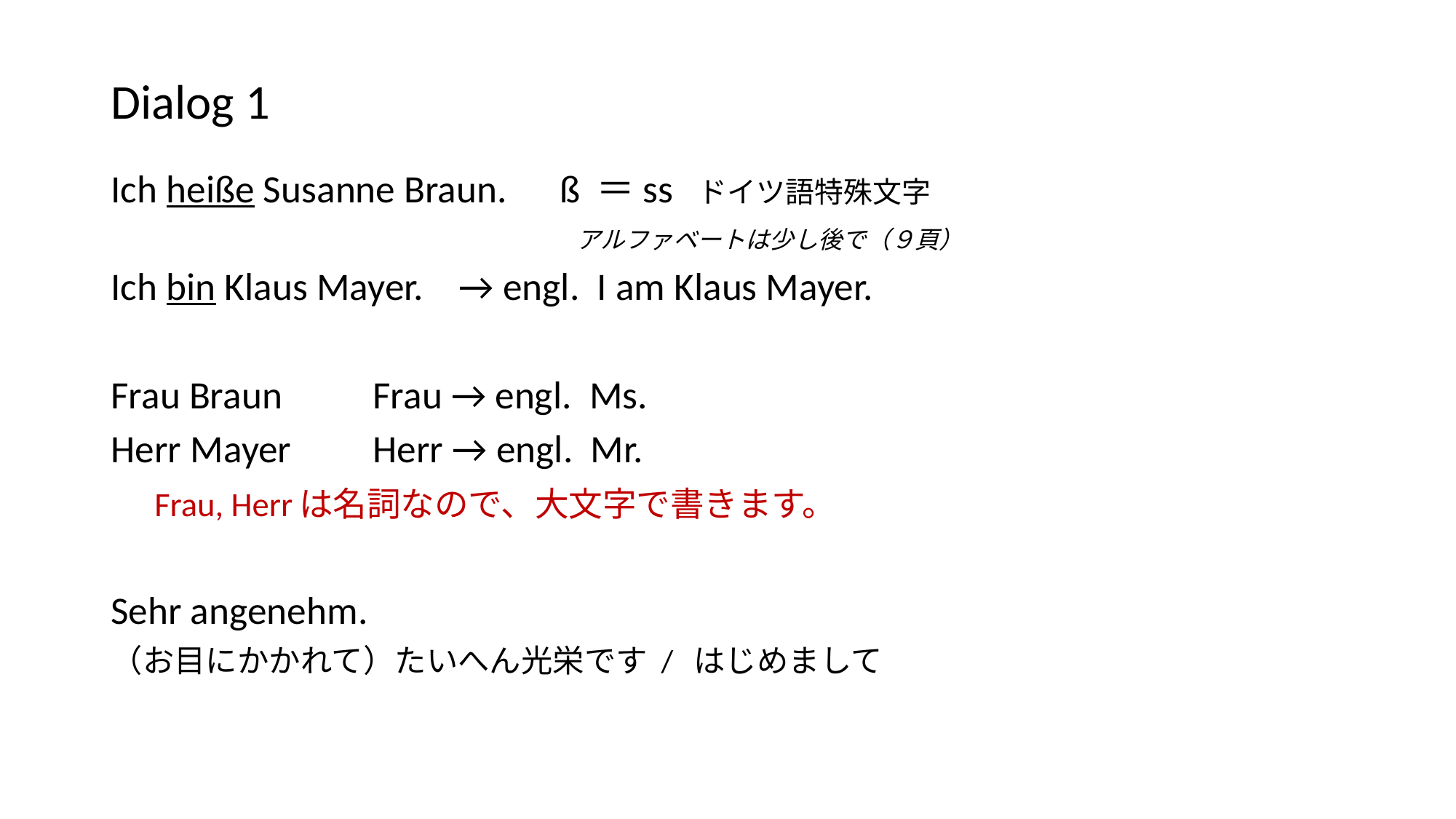

# Dialog 1
Ich heiße Susanne Braun.      ß ＝ss  ドイツ語特殊文字
　　　　　　　　　　　　　　　　アルファベートは少し後で（９頁）
Ich bin Klaus Mayer.    → engl.  I am Klaus Mayer.

Frau Braun		Frau → engl.  Ms.
Herr Mayer 	Herr → engl.  Mr.
     Frau, Herrは名詞なので、大文字で書きます。

Sehr angenehm.
（お目にかかれて）たいへん光栄です /  はじめまして